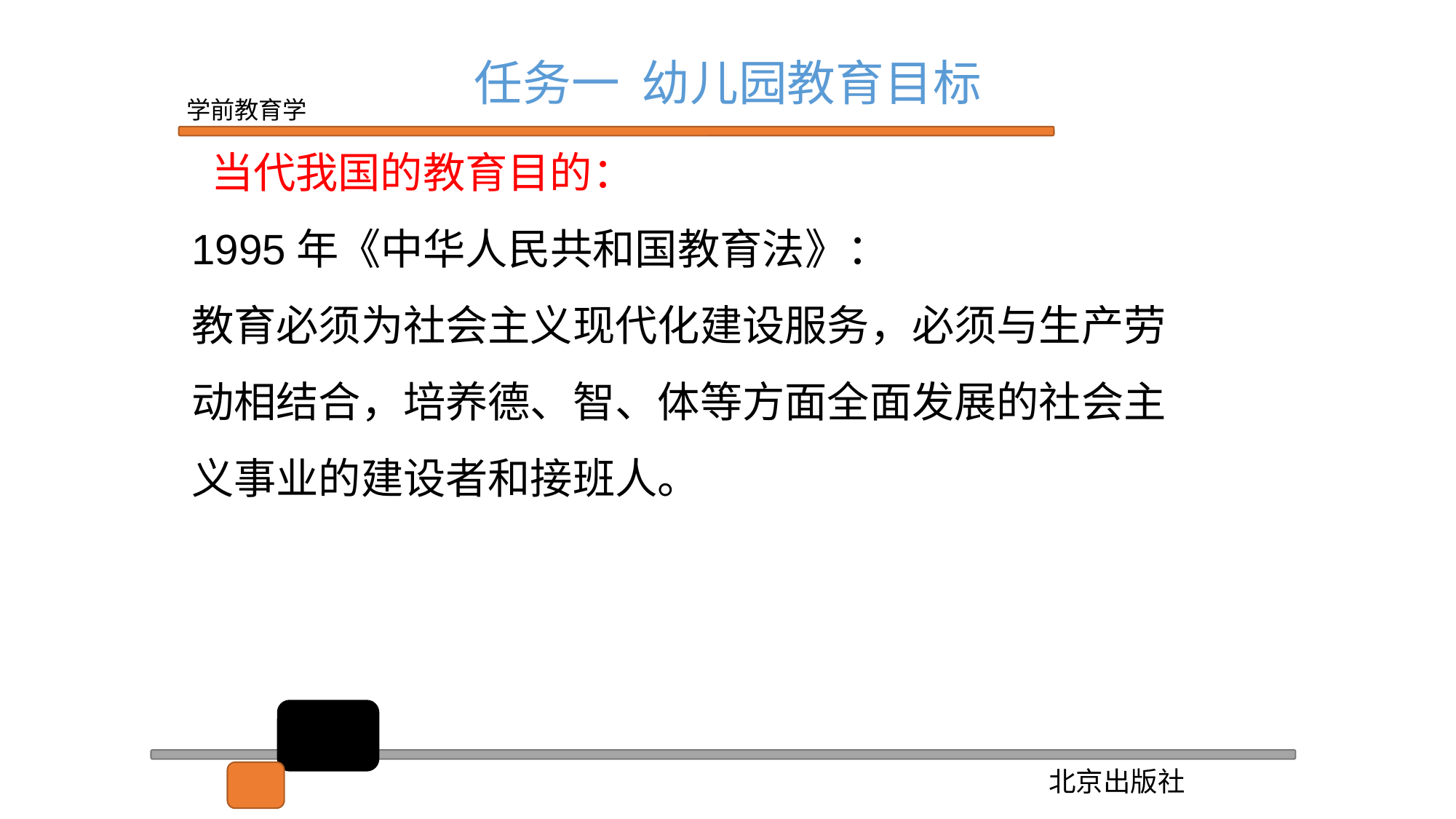

任务一  幼儿园教育目标
 当代我国的教育目的：
1995年《中华人民共和国教育法》：
教育必须为社会主义现代化建设服务，必须与生产劳动相结合，培养德、智、体等方面全面发展的社会主义事业的建设者和接班人。